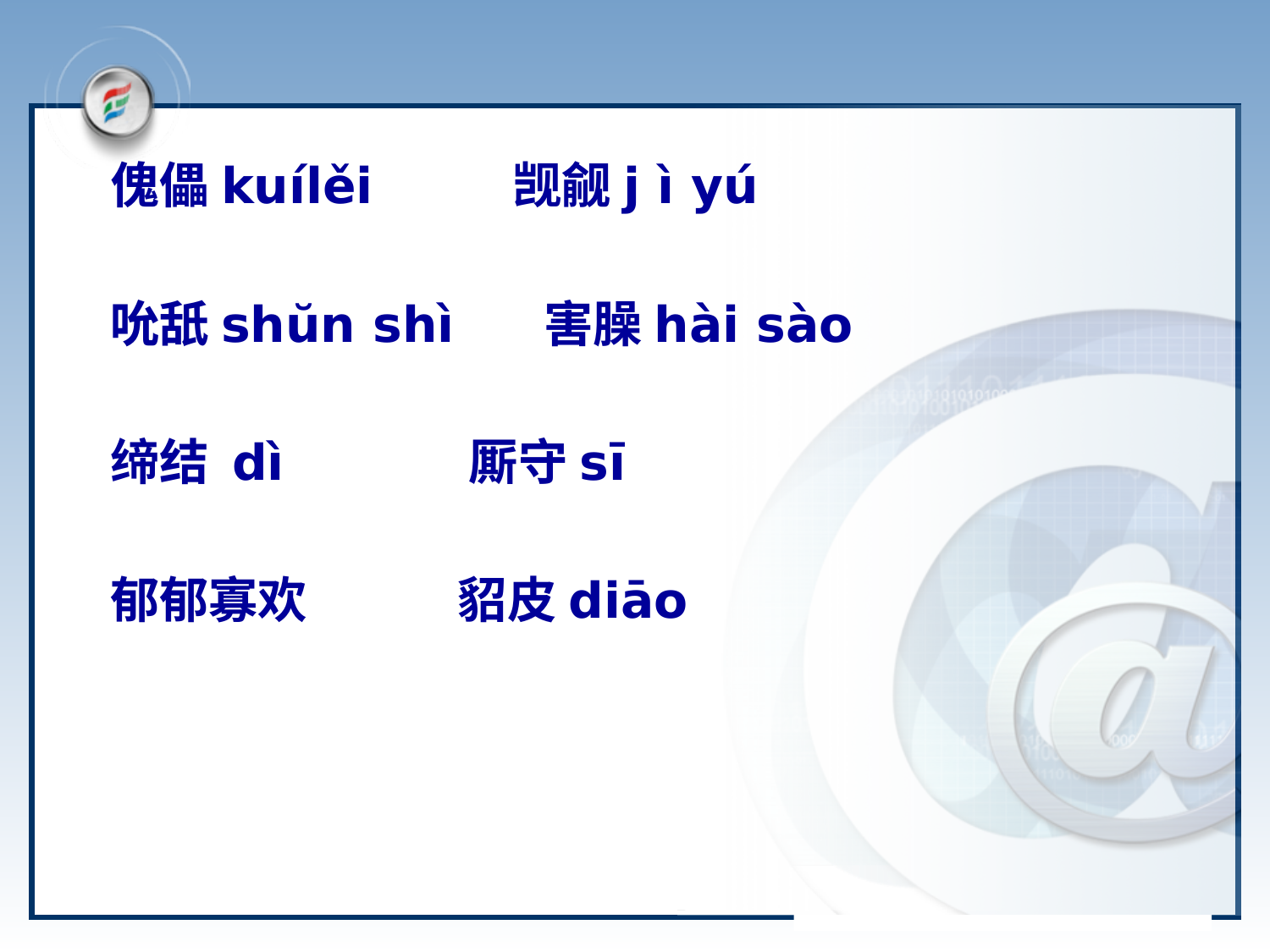

傀儡kuílěi　       觊觎j ì yú

  吮舐shŭn shì 　 害臊hài sào

  缔结 dì　           厮守sī

  郁郁寡欢　         貂皮diāo